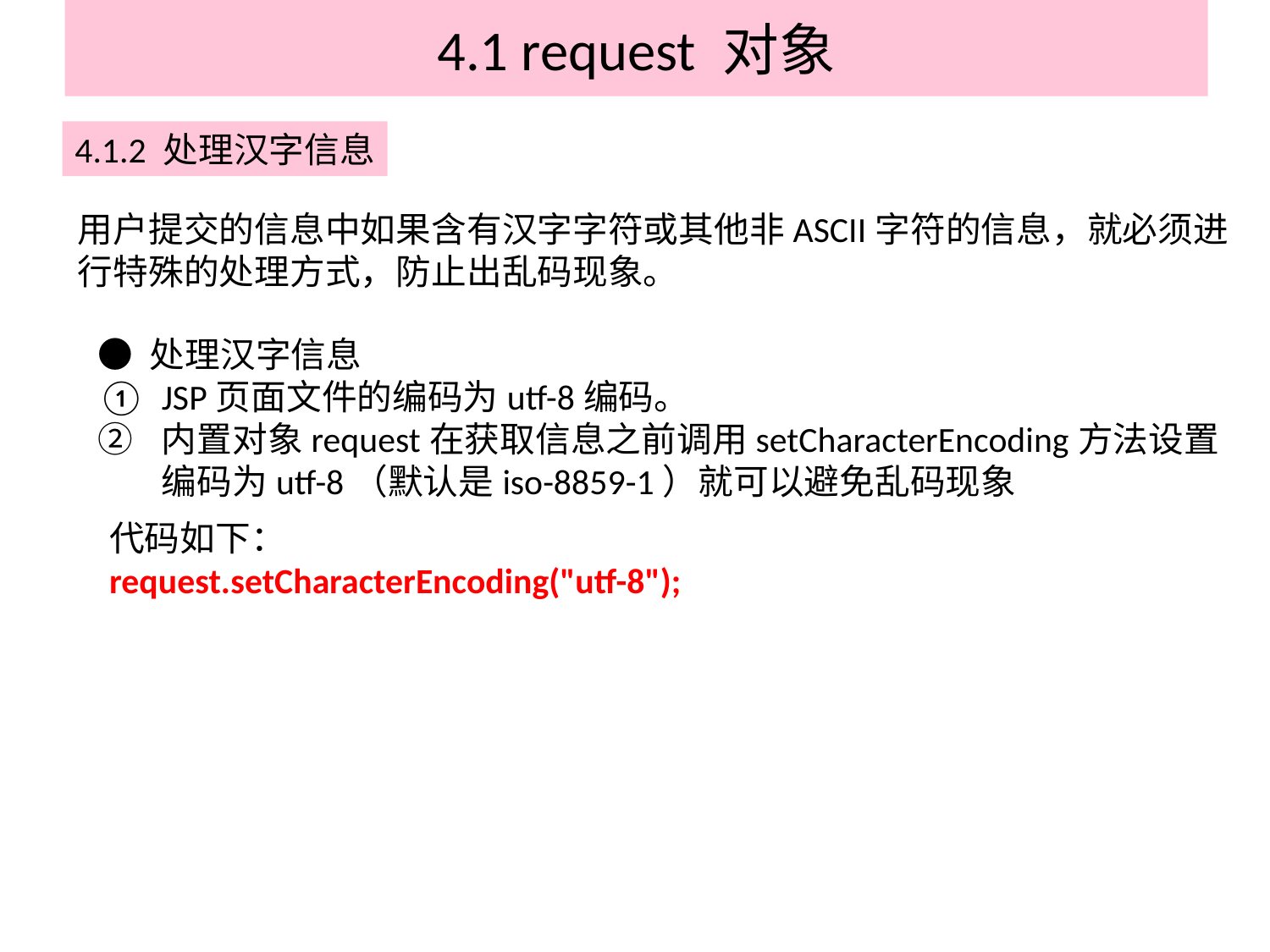

# 4.1 request 对象
4.1.2 处理汉字信息
用户提交的信息中如果含有汉字字符或其他非ASCII字符的信息，就必须进行特殊的处理方式，防止出乱码现象。
● 处理汉字信息
JSP页面文件的编码为utf-8编码。
内置对象request在获取信息之前调用setCharacterEncoding方法设置编码为utf-8（默认是iso-8859-1）就可以避免乱码现象
代码如下：
request.setCharacterEncoding("utf-8");